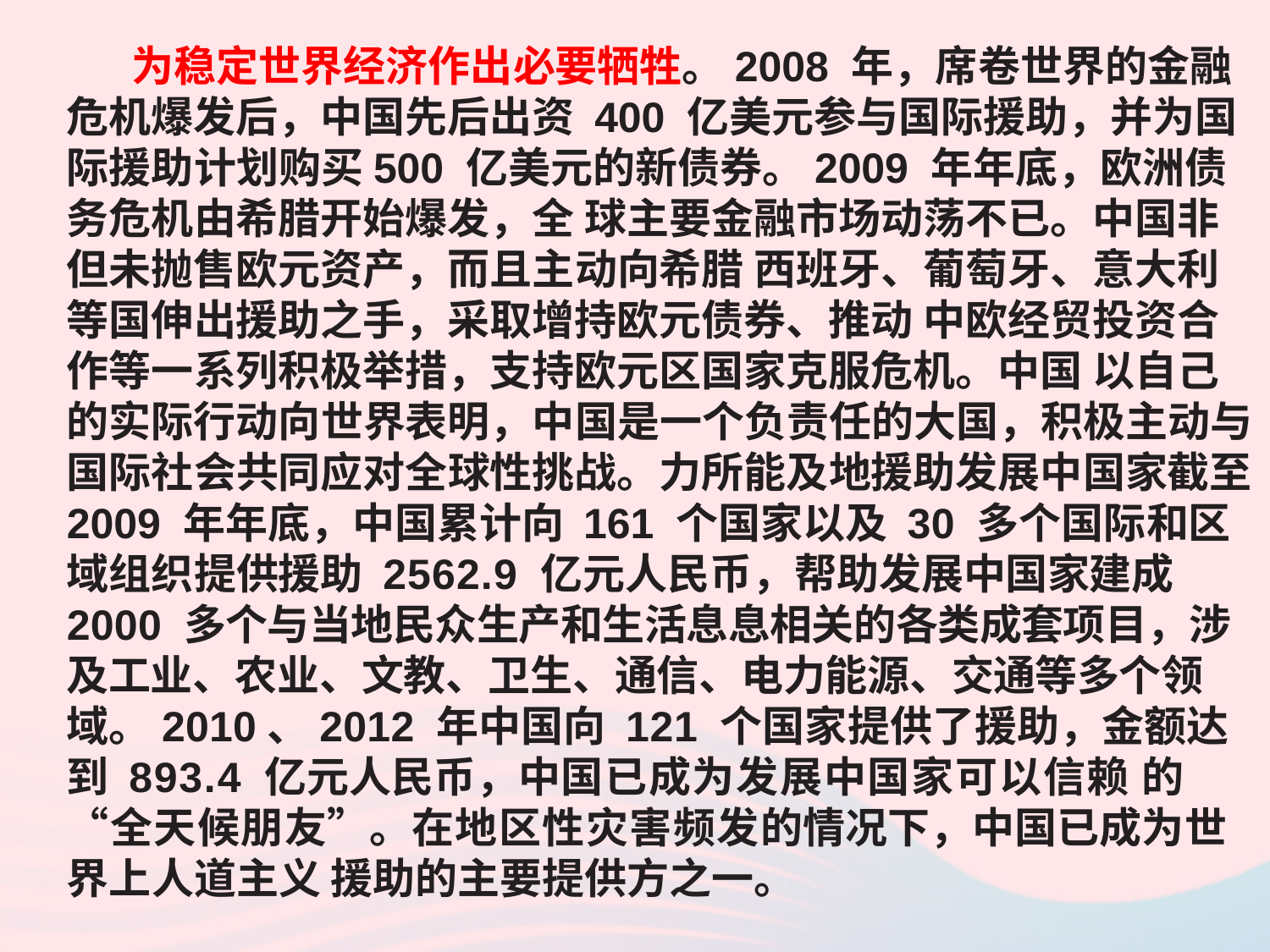

为稳定世界经济作出必要牺牲。2008 年，席卷世界的金融危机爆发后，中国先后出资 400 亿美元参与国际援助，并为国际援助计划购买500 亿美元的新债券。2009 年年底，欧洲债务危机由希腊开始爆发，全 球主要金融市场动荡不已。中国非但未抛售欧元资产，而且主动向希腊 西班牙、葡萄牙、意大利等国伸出援助之手，采取增持欧元债券、推动 中欧经贸投资合作等一系列积极举措，支持欧元区国家克服危机。中国 以自己的实际行动向世界表明，中国是一个负责任的大国，积极主动与 国际社会共同应对全球性挑战。力所能及地援助发展中国家截至 2009 年年底，中国累计向 161 个国家以及 30 多个国际和区域组织提供援助 2562.9 亿元人民币，帮助发展中国家建成 2000 多个与当地民众生产和生活息息相关的各类成套项目，涉 及工业、农业、文教、卫生、通信、电力能源、交通等多个领域。2010、2012 年中国向 121 个国家提供了援助，金额达到 893.4 亿元人民币，中国已成为发展中国家可以信赖 的“全天候朋友”。在地区性灾害频发的情况下，中国已成为世界上人道主义 援助的主要提供方之一。